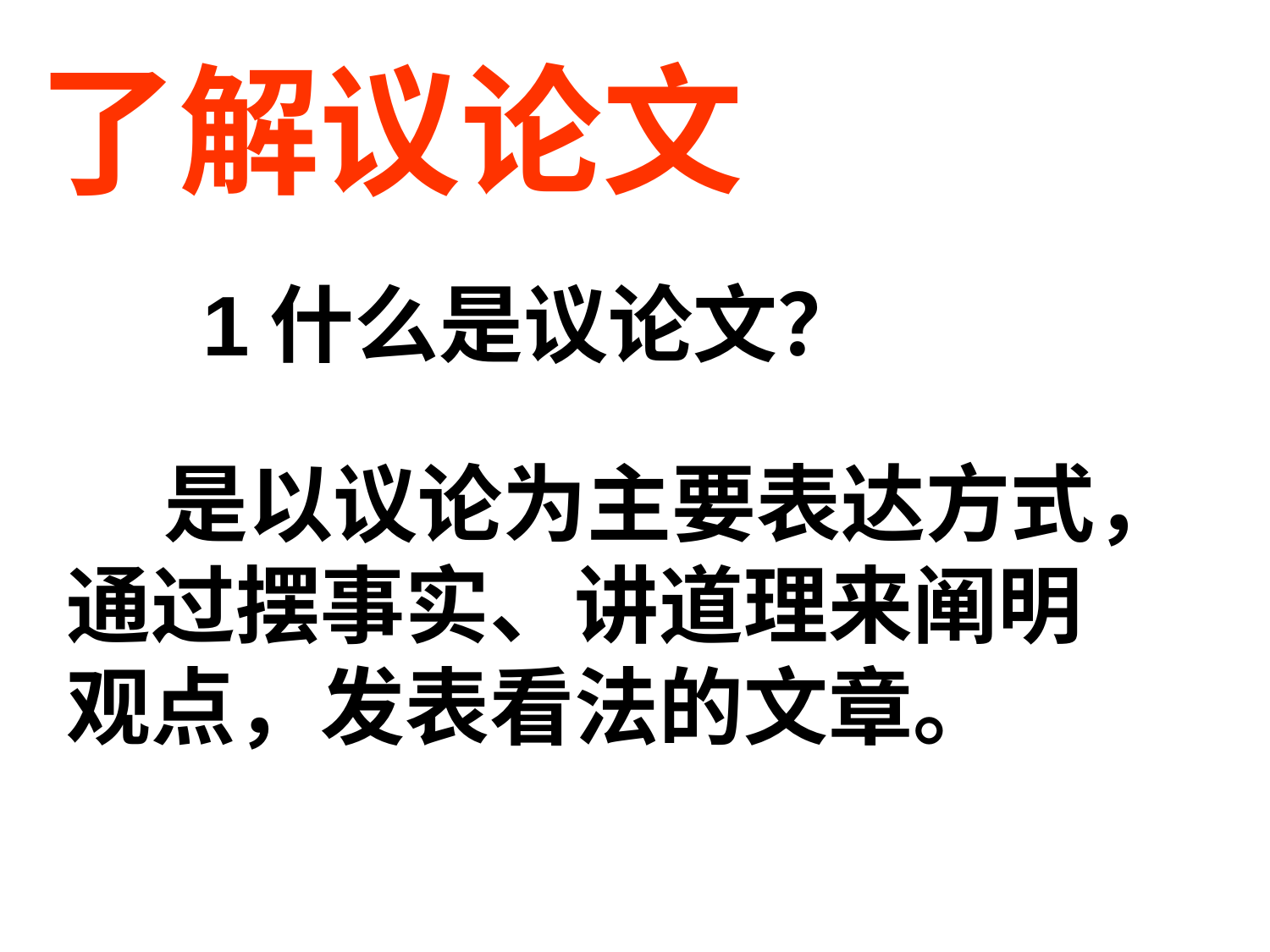

了解议论文
1什么是议论文？
    是以议论为主要表达方式，通过摆事实、讲道理来阐明观点，发表看法的文章。